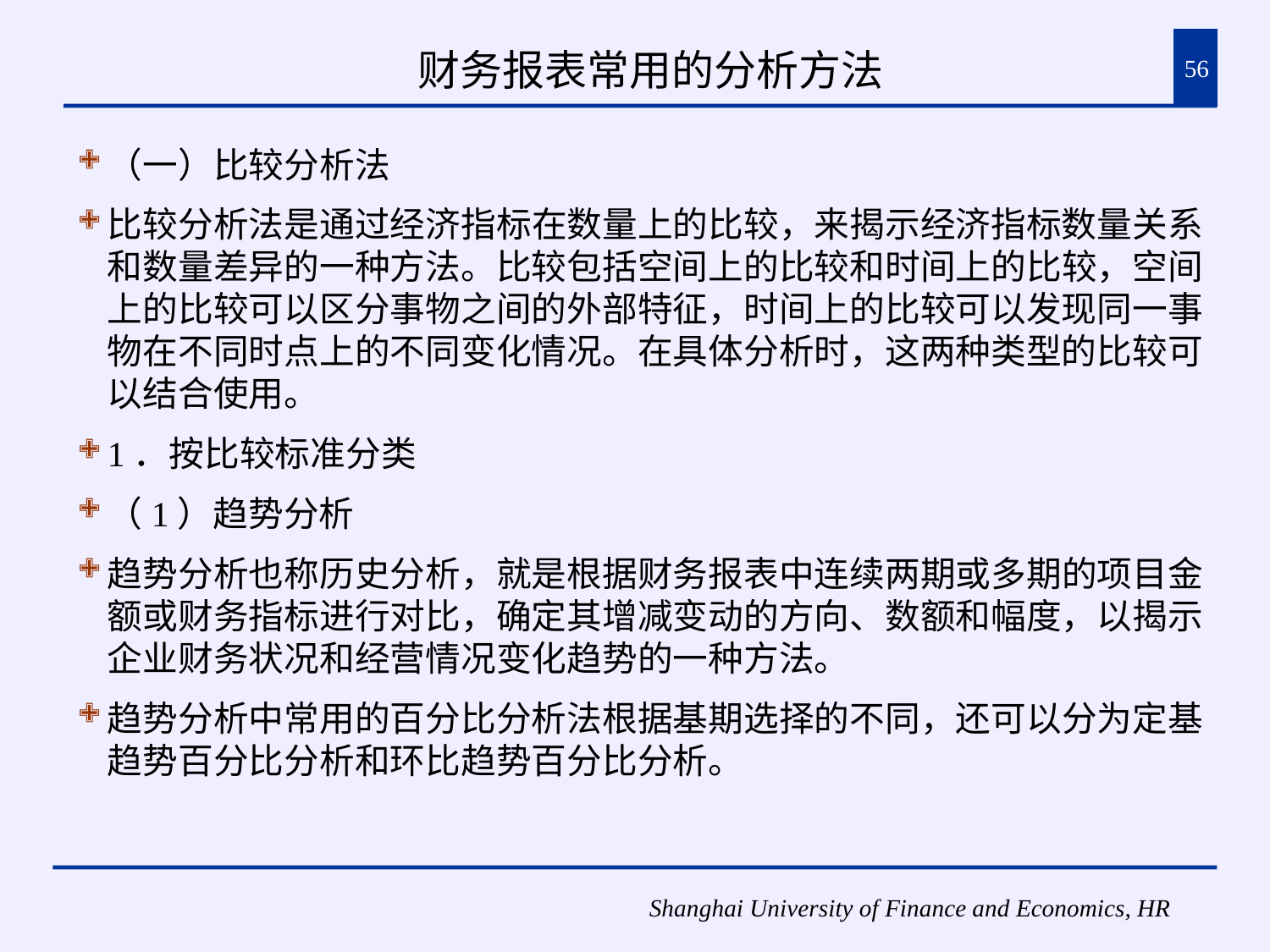

财务报表常用的分析方法

56

（一）比较分析法
比较分析法是通过经济指标在数量上的比较，来揭示经济指标数量关系和数量差异的一种方法。比较包括空间上的比较和时间上的比较，空间上的比较可以区分事物之间的外部特征，时间上的比较可以发现同一事物在不同时点上的不同变化情况。在具体分析时，这两种类型的比较可以结合使用。
1．按比较标准分类
（1）趋势分析
趋势分析也称历史分析，就是根据财务报表中连续两期或多期的项目金额或财务指标进行对比，确定其增减变动的方向、数额和幅度，以揭示企业财务状况和经营情况变化趋势的一种方法。
趋势分析中常用的百分比分析法根据基期选择的不同，还可以分为定基趋势百分比分析和环比趋势百分比分析。